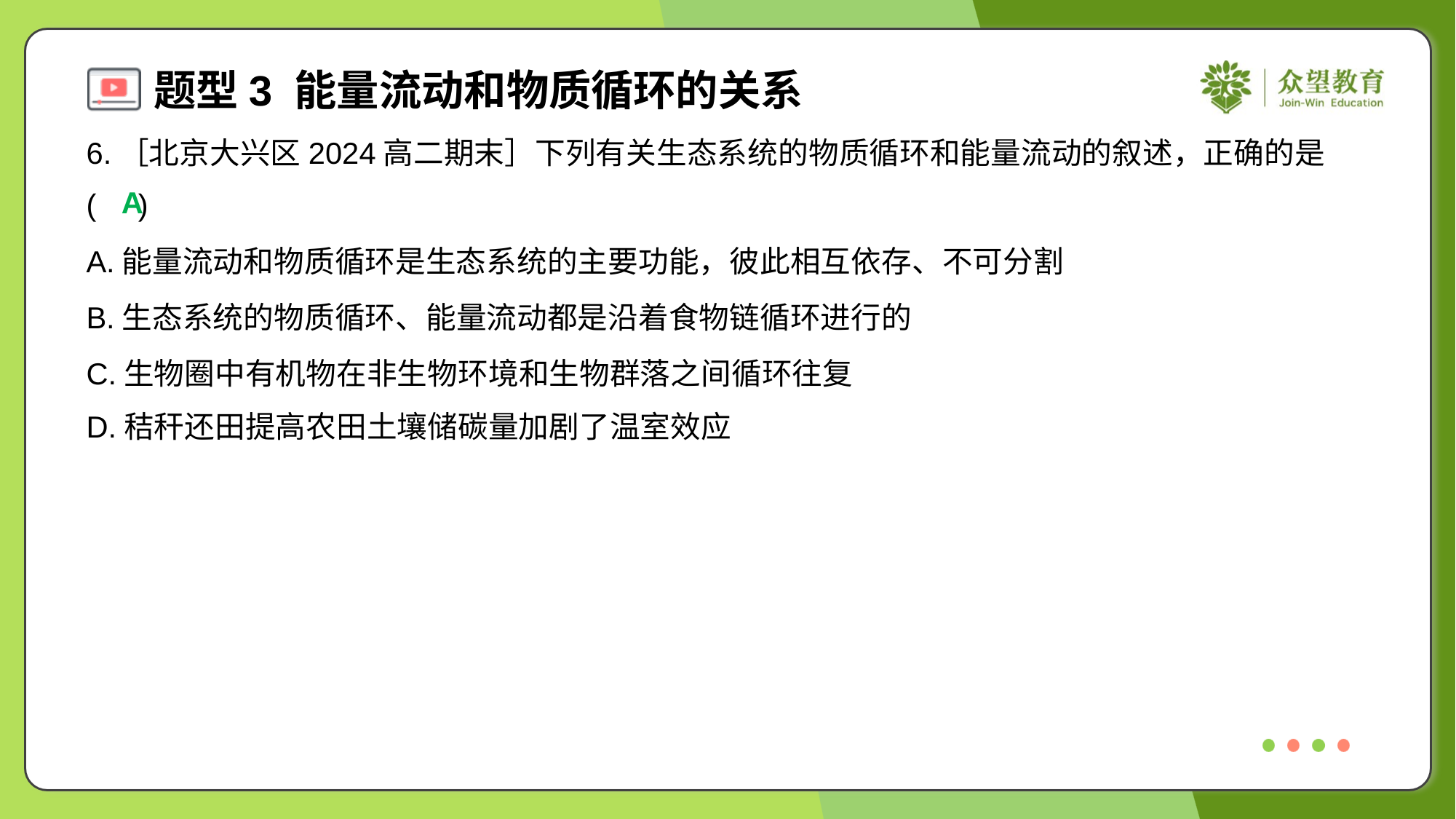

6.［北京大兴区2024高二期末］下列有关生态系统的物质循环和能量流动的叙述，正确的是
(     )
A
A.能量流动和物质循环是生态系统的主要功能，彼此相互依存、不可分割
B.生态系统的物质循环、能量流动都是沿着食物链循环进行的
C.生物圈中有机物在非生物环境和生物群落之间循环往复
D.秸秆还田提高农田土壤储碳量加剧了温室效应